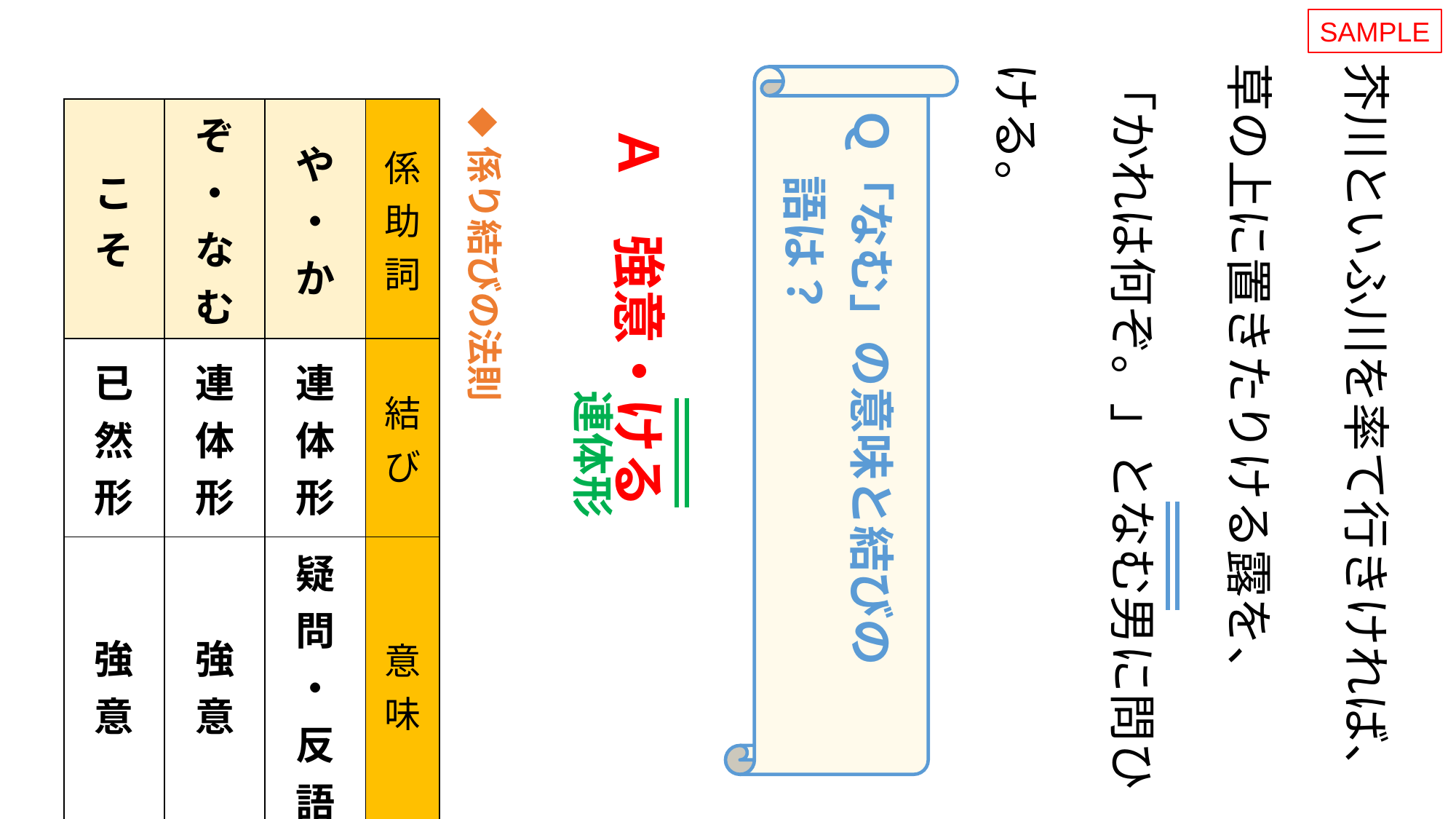

SAMPLE
芥川といふ川を率て行きければ、草の上に置きたりける露を、
「かれは何ぞ。」となむ男に問ひける。

Ｑ「なむ」の意味と結びの
　  語は？
| こそ | ぞ・なむ | や・か | 係助詞 |
| --- | --- | --- | --- |
| 已然形 | 連体形 | 連体形 | 結び |
| 強意 | 強意 | 疑問・反語 | 意味 |
◆係り結びの法則

Ａ　強意・ける
連体形